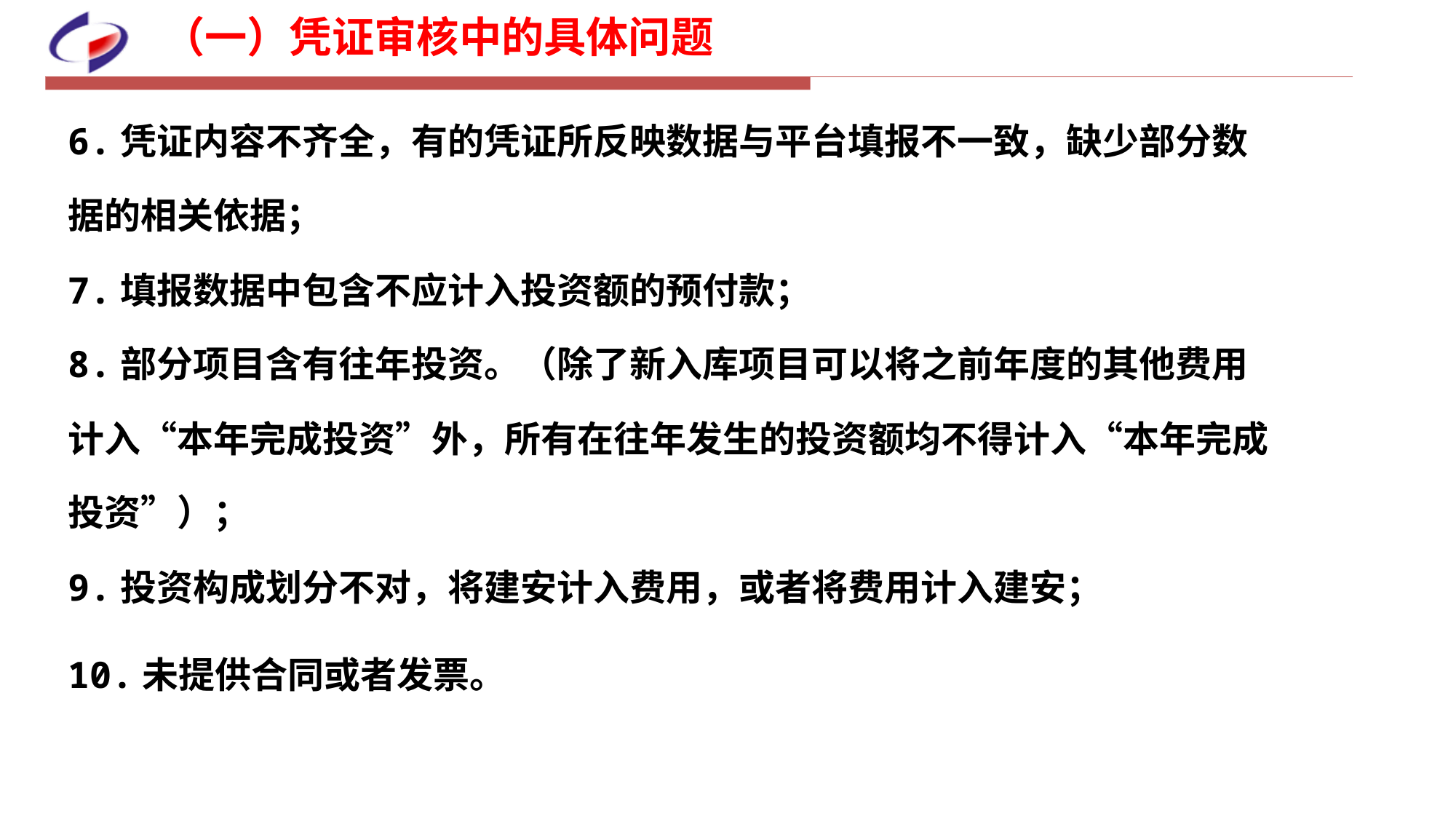

（一）凭证审核中的具体问题
6.凭证内容不齐全，有的凭证所反映数据与平台填报不一致，缺少部分数据的相关依据；
7.填报数据中包含不应计入投资额的预付款；
8.部分项目含有往年投资。（除了新入库项目可以将之前年度的其他费用计入“本年完成投资”外，所有在往年发生的投资额均不得计入“本年完成投资”）；
9.投资构成划分不对，将建安计入费用，或者将费用计入建安；
10.未提供合同或者发票。